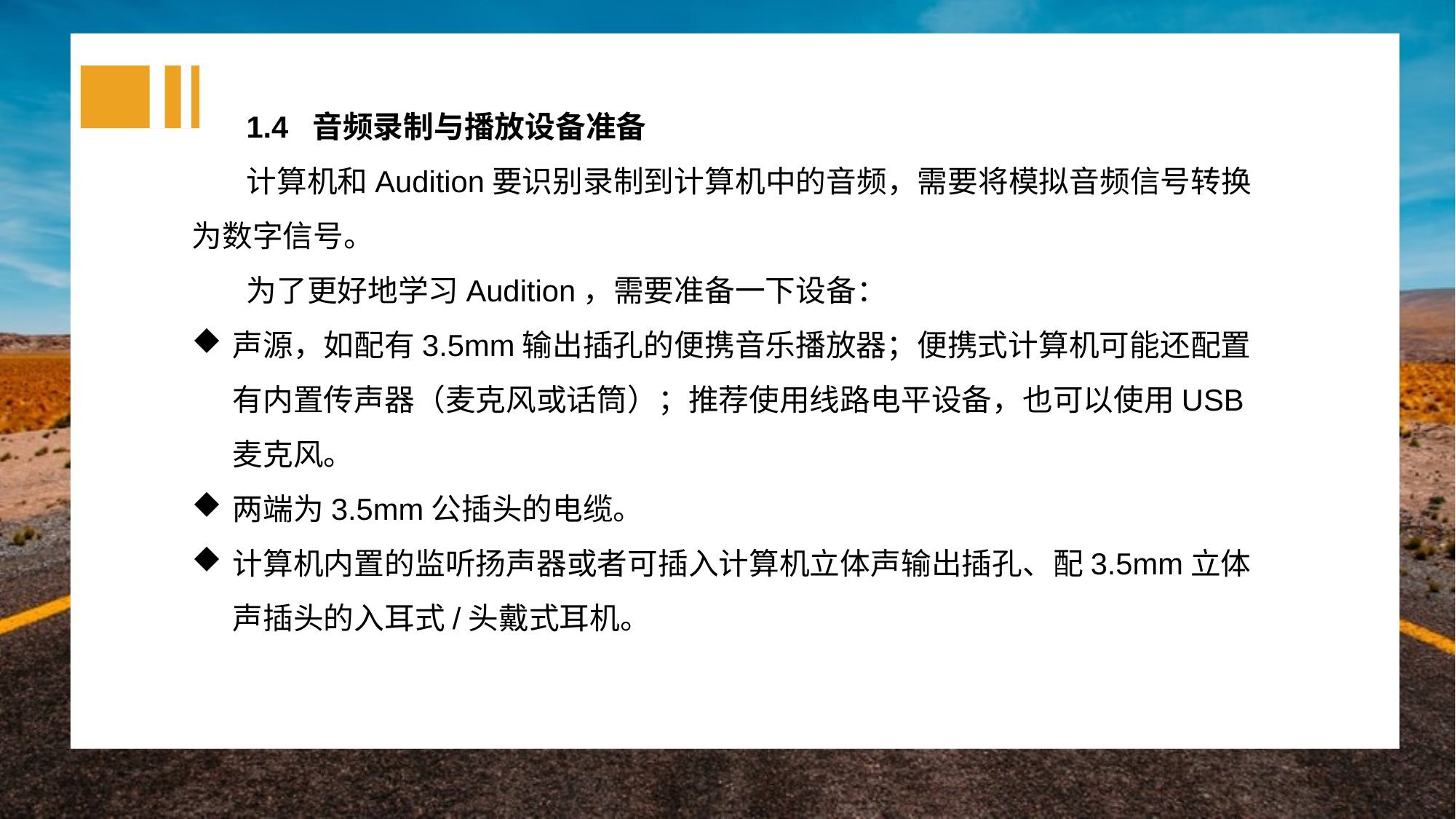

1.4  音频录制与播放设备准备
计算机和Audition要识别录制到计算机中的音频，需要将模拟音频信号转换为数字信号。
为了更好地学习Audition，需要准备一下设备：
声源，如配有3.5mm输出插孔的便携音乐播放器；便携式计算机可能还配置有内置传声器（麦克风或话筒）；推荐使用线路电平设备，也可以使用USB麦克风。
两端为3.5mm公插头的电缆。
计算机内置的监听扬声器或者可插入计算机立体声输出插孔、配3.5mm立体声插头的入耳式/头戴式耳机。